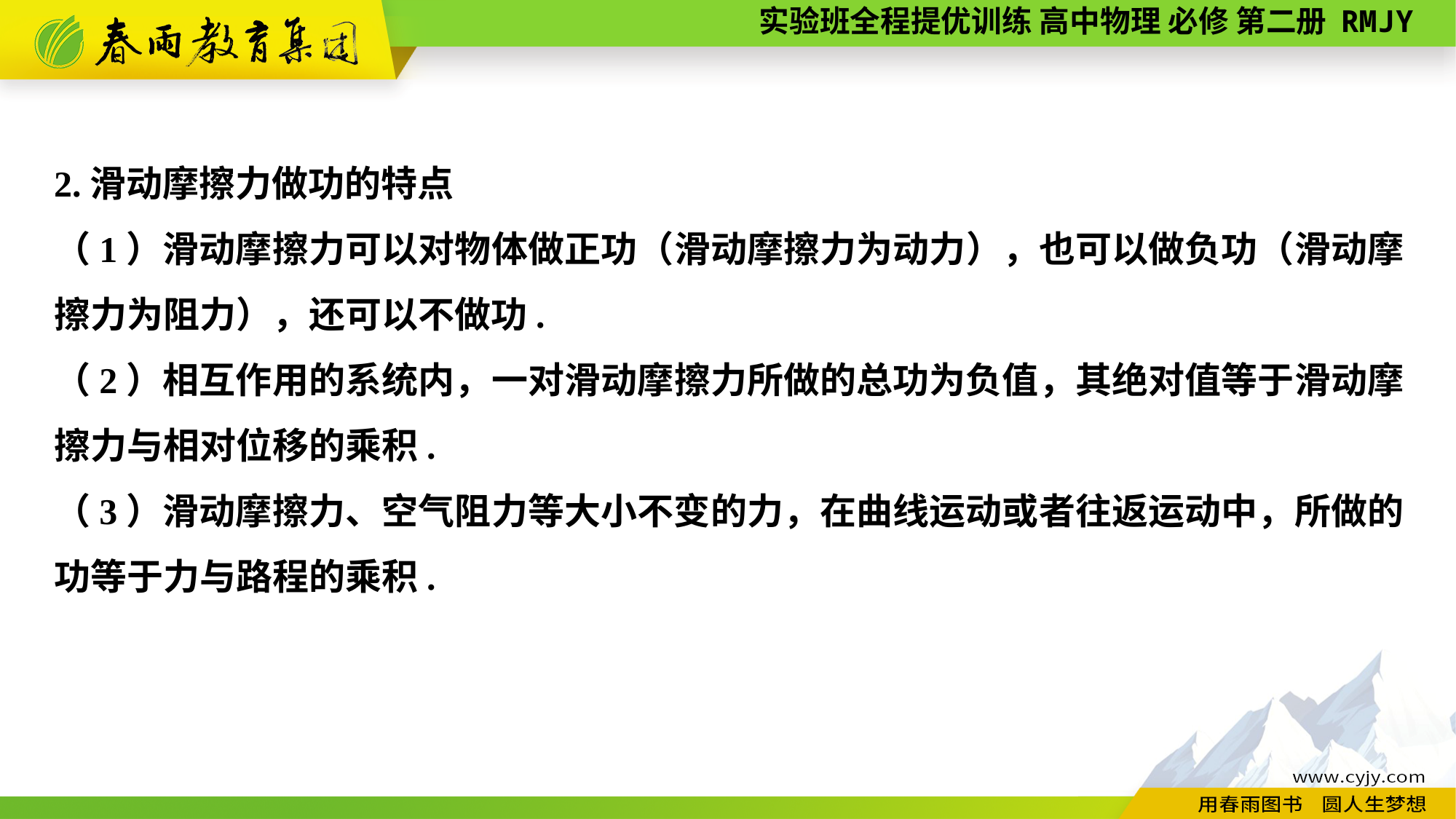

2.滑动摩擦力做功的特点
（1）滑动摩擦力可以对物体做正功（滑动摩擦力为动力），也可以做负功（滑动摩擦力为阻力），还可以不做功.
（2）相互作用的系统内，一对滑动摩擦力所做的总功为负值，其绝对值等于滑动摩擦力与相对位移的乘积.
（3）滑动摩擦力、空气阻力等大小不变的力，在曲线运动或者往返运动中，所做的功等于力与路程的乘积.